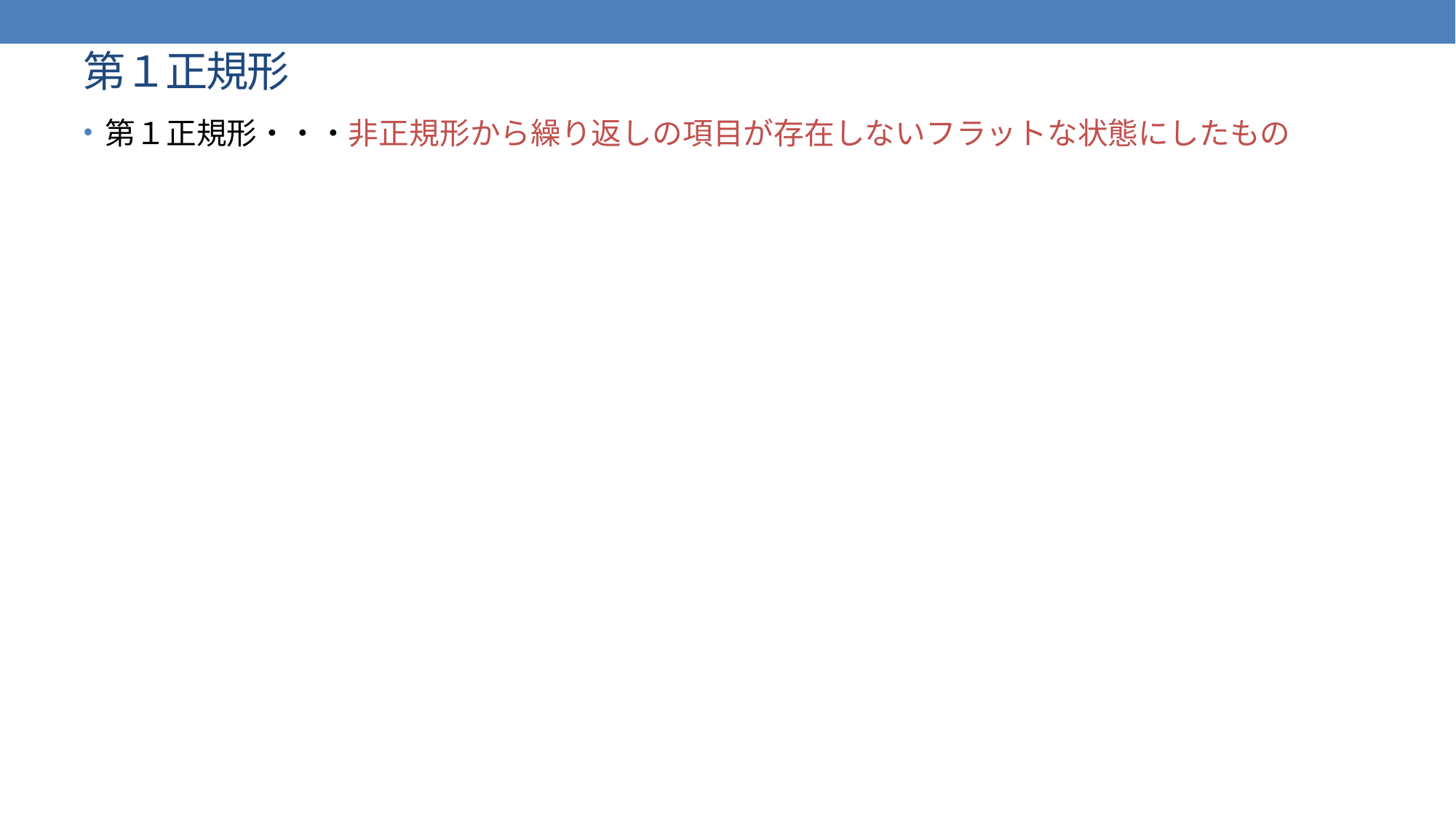

# 第１正規形
第１正規形・・・非正規形から繰り返しの項目が存在しないフラットな状態にしたもの